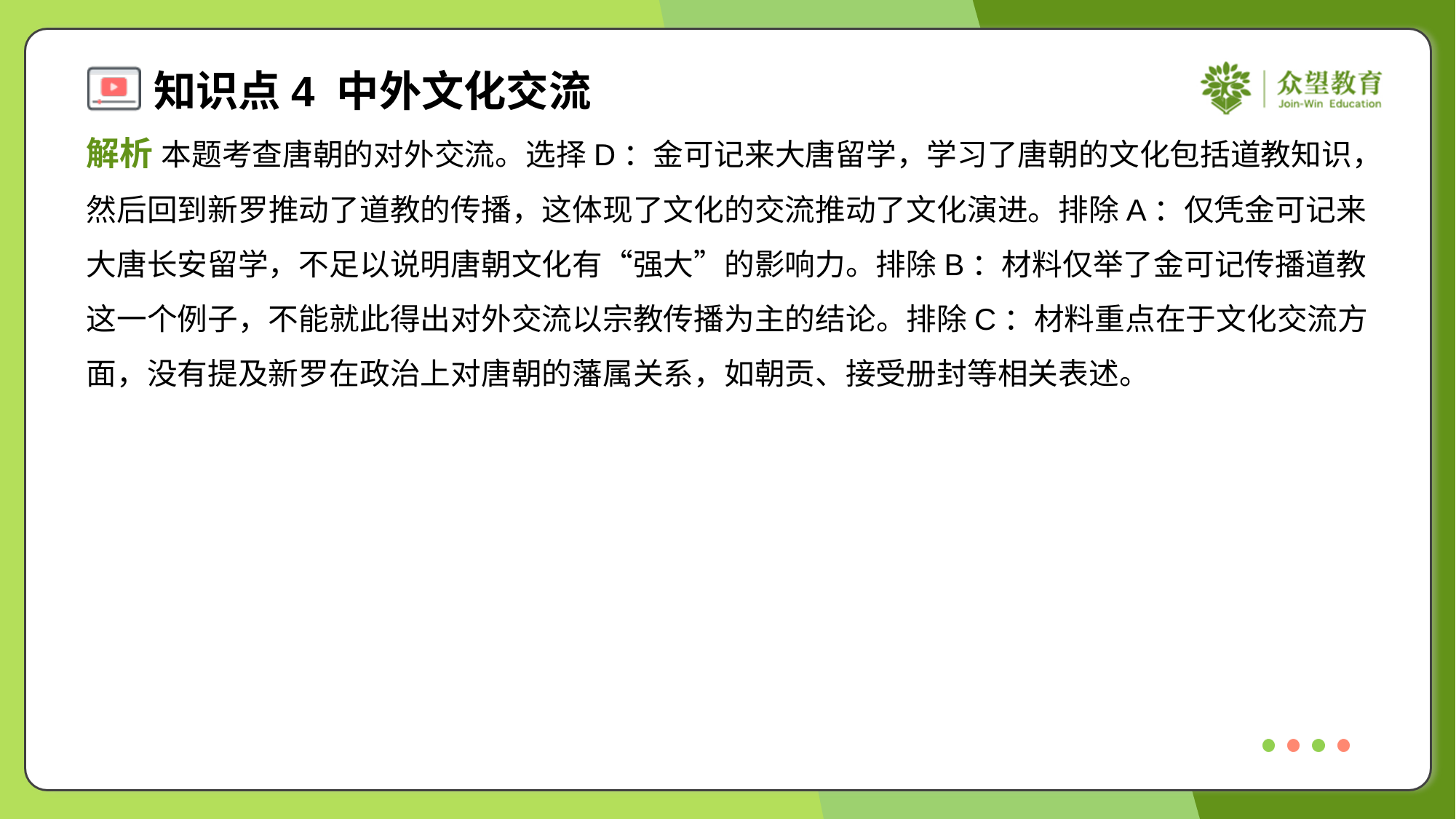

解析 本题考查唐朝的对外交流。选择D：金可记来大唐留学，学习了唐朝的文化包括道教知识，
然后回到新罗推动了道教的传播，这体现了文化的交流推动了文化演进。排除A：仅凭金可记来
大唐长安留学，不足以说明唐朝文化有“强大”的影响力。排除B：材料仅举了金可记传播道教
这一个例子，不能就此得出对外交流以宗教传播为主的结论。排除C：材料重点在于文化交流方
面，没有提及新罗在政治上对唐朝的藩属关系，如朝贡、接受册封等相关表述。